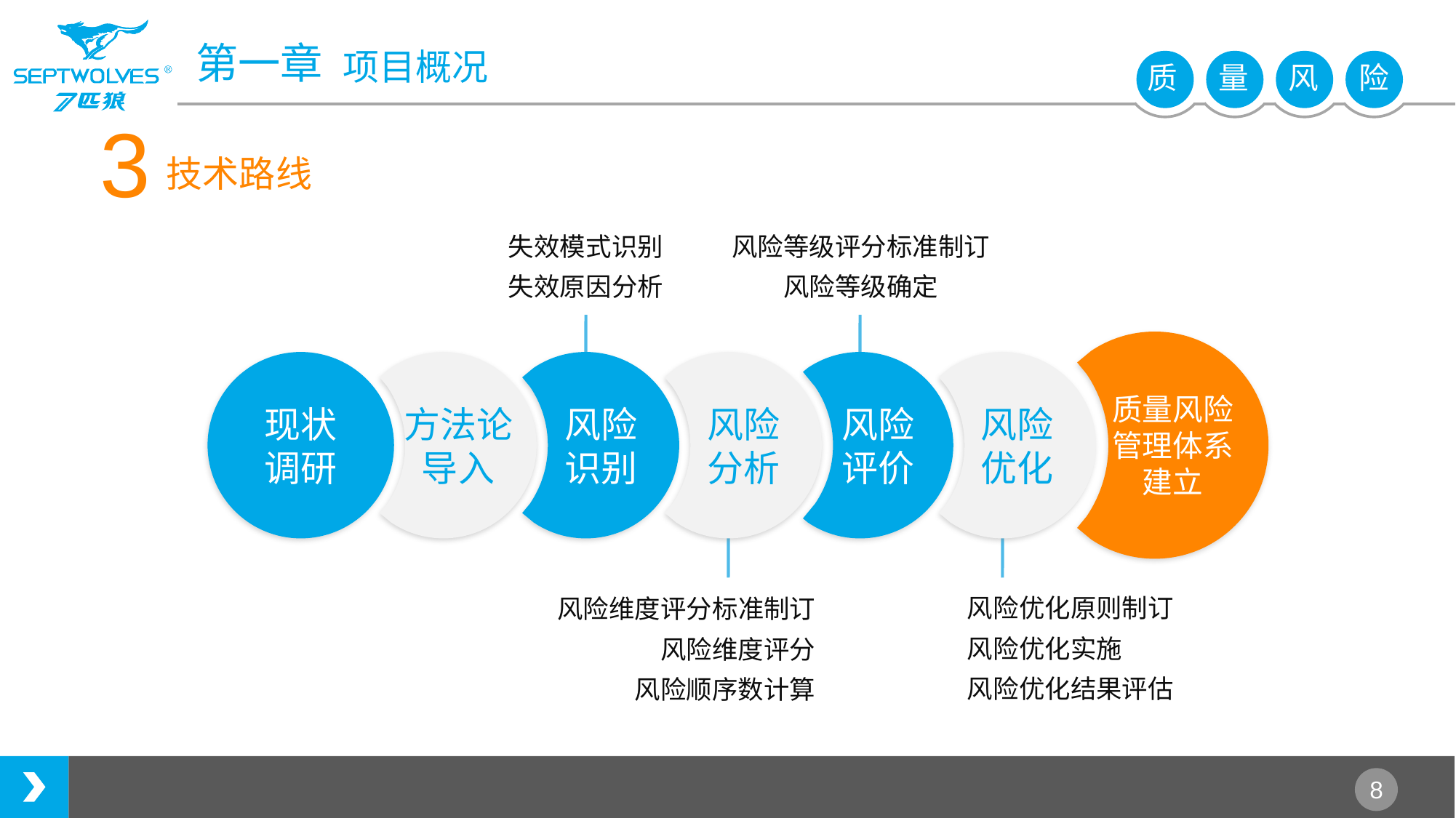

3
技术路线
失效模式识别
失效原因分析
风险等级评分标准制订
风险等级确定
质量风险
管理体系
建立
现状
调研
方法论
导入
风险
识别
风险
分析
风险
评价
风险
优化
风险优化原则制订
风险优化实施
风险优化结果评估
风险维度评分标准制订
风险维度评分
风险顺序数计算